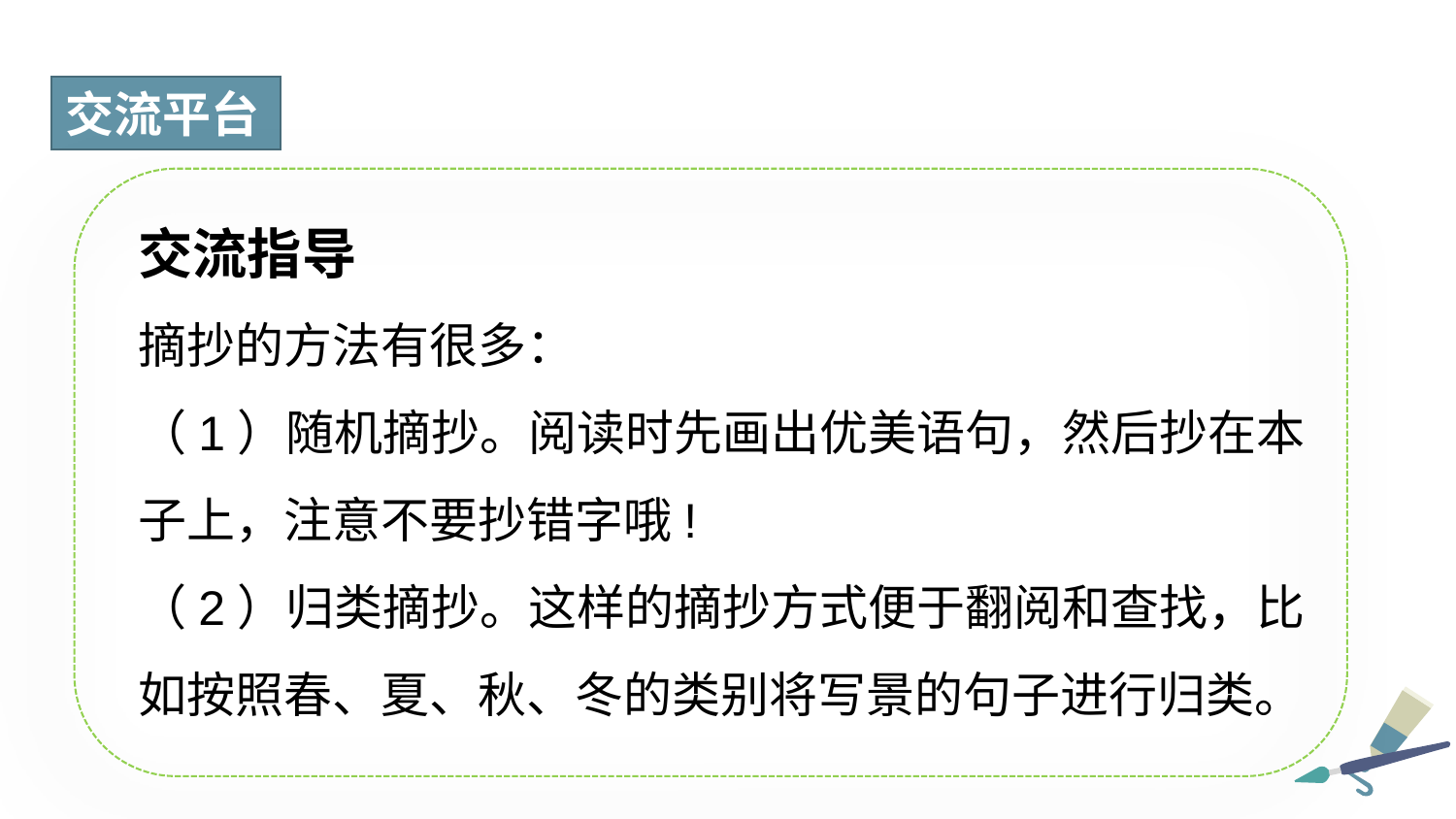

交流平台

交流指导
摘抄的方法有很多：
（1）随机摘抄。阅读时先画出优美语句，然后抄在本子上，注意不要抄错字哦!
（2）归类摘抄。这样的摘抄方式便于翻阅和查找，比如按照春、夏、秋、冬的类别将写景的句子进行归类。